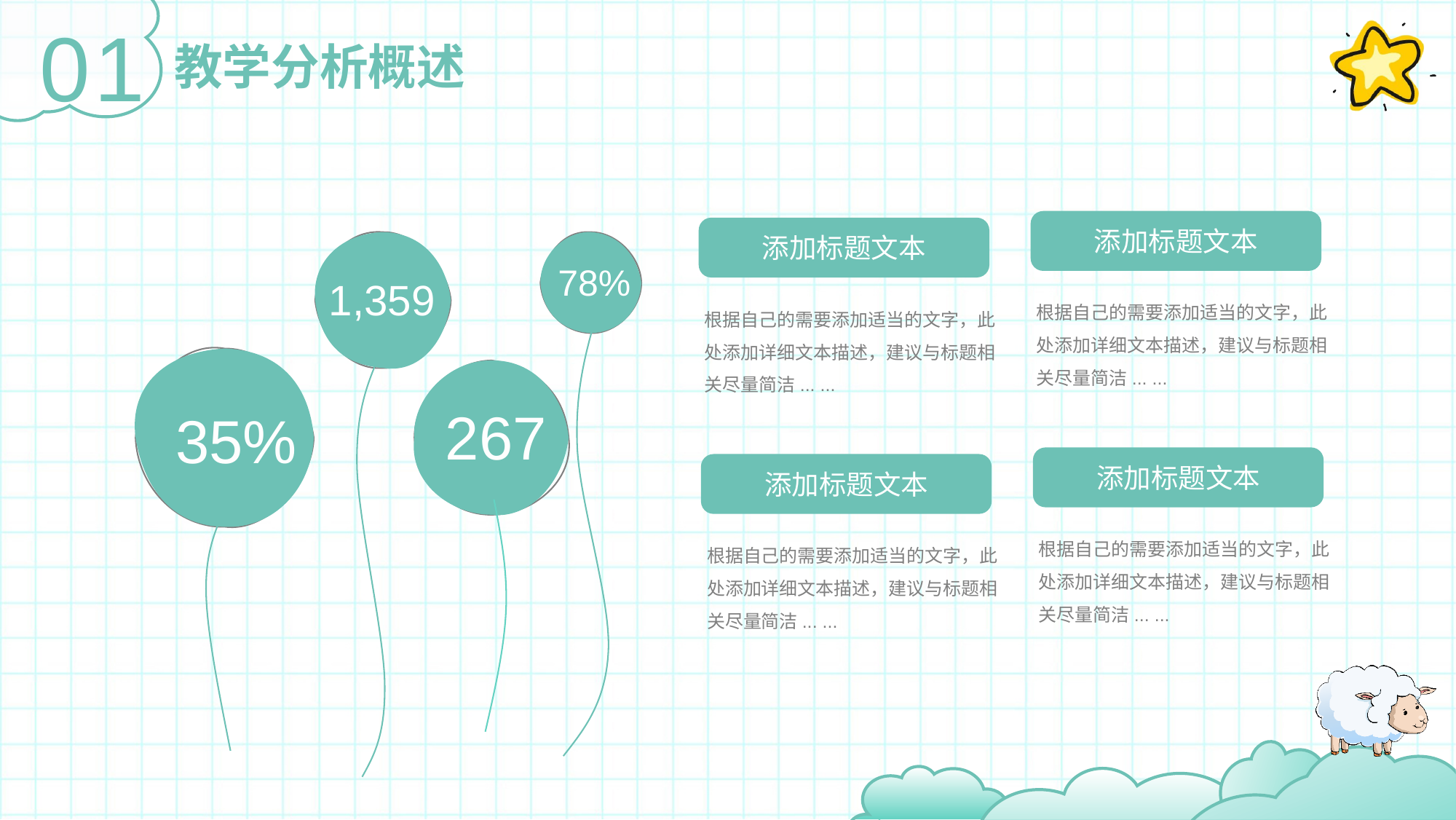

01
教学分析概述
添加标题文本
根据自己的需要添加适当的文字，此处添加详细文本描述，建议与标题相关尽量简洁... ...
添加标题文本
根据自己的需要添加适当的文字，此处添加详细文本描述，建议与标题相关尽量简洁... ...

78%
1,359

267
35%

添加标题文本
根据自己的需要添加适当的文字，此处添加详细文本描述，建议与标题相关尽量简洁... ...
添加标题文本
根据自己的需要添加适当的文字，此处添加详细文本描述，建议与标题相关尽量简洁... ...